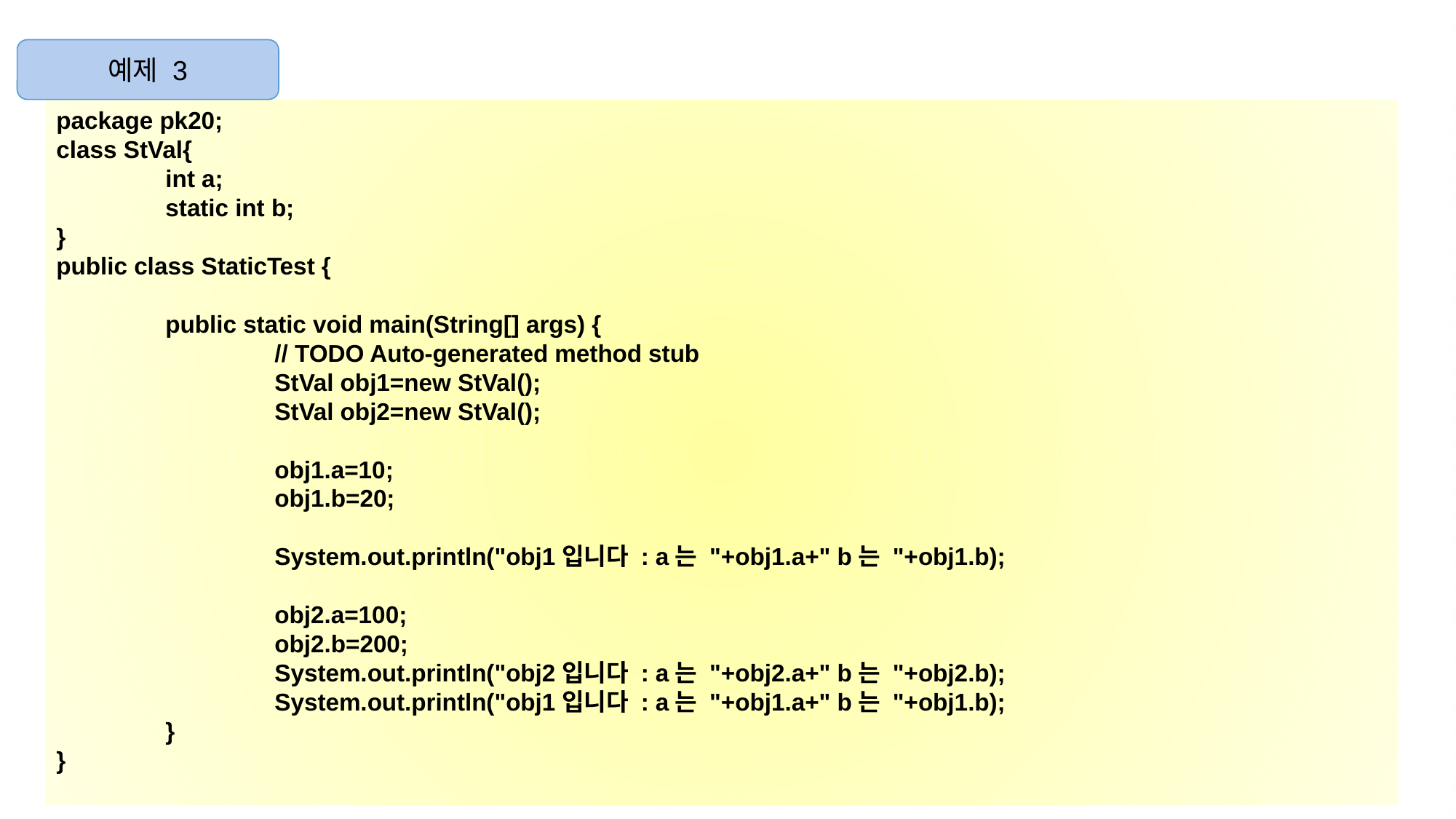

예제 3
package pk20;
class StVal{
	int a;
	static int b;
}
public class StaticTest {

	public static void main(String[] args) {
		// TODO Auto-generated method stub
		StVal obj1=new StVal();
		StVal obj2=new StVal();

		obj1.a=10;
		obj1.b=20;

		System.out.println("obj1입니다 : a는 "+obj1.a+" b는 "+obj1.b);

		obj2.a=100;
		obj2.b=200;
		System.out.println("obj2입니다 : a는 "+obj2.a+" b는 "+obj2.b);
		System.out.println("obj1입니다 : a는 "+obj1.a+" b는 "+obj1.b);
	}
}